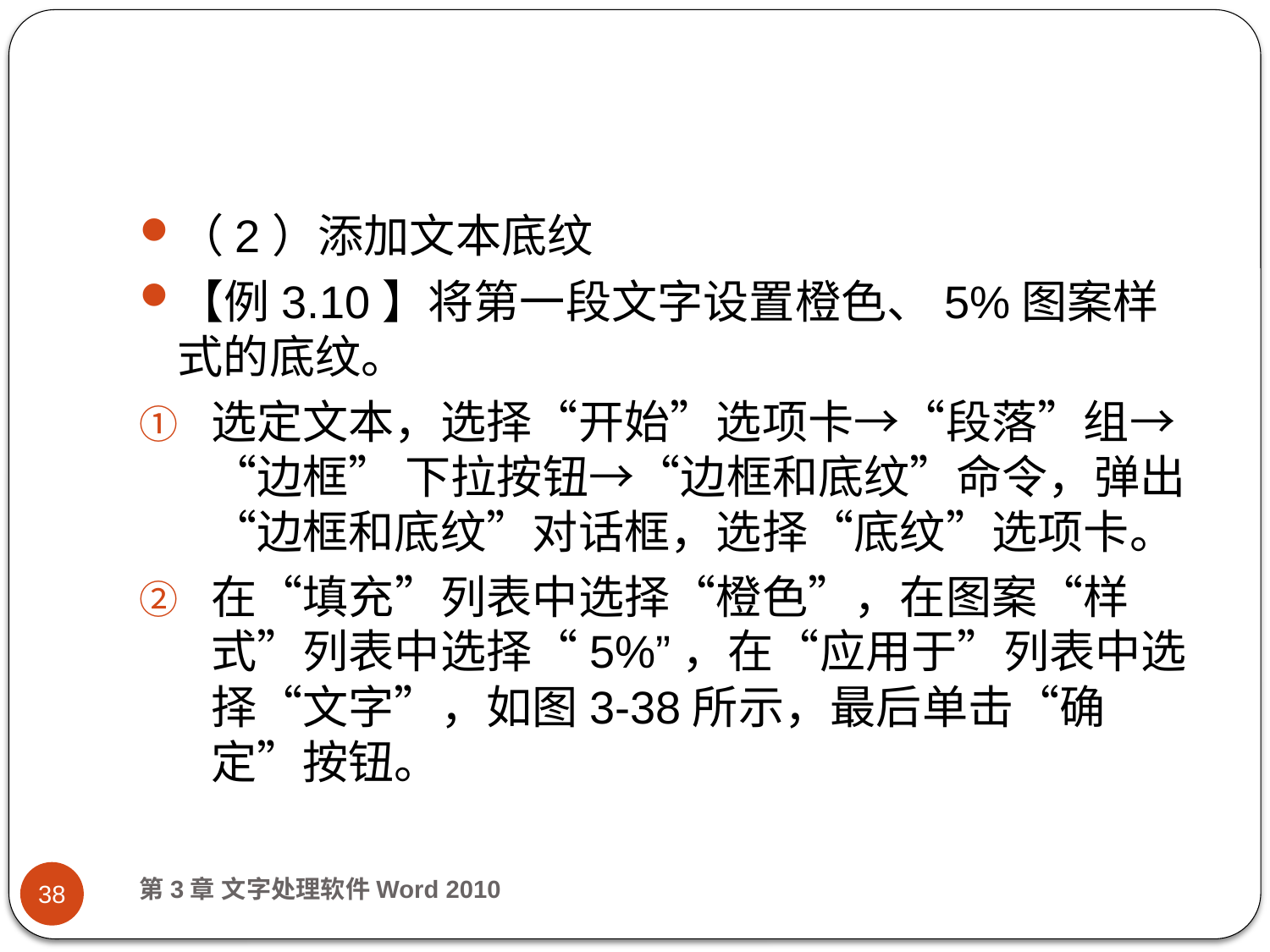

#
（2）添加文本底纹
【例3.10】将第一段文字设置橙色、5%图案样式的底纹。
选定文本，选择“开始”选项卡→“段落”组→“边框” 下拉按钮→“边框和底纹”命令，弹出“边框和底纹”对话框，选择“底纹”选项卡。
在“填充”列表中选择“橙色”，在图案“样式”列表中选择“5%”，在“应用于”列表中选择“文字”，如图3-38所示，最后单击“确定”按钮。

第3章 文字处理软件Word 2010
38